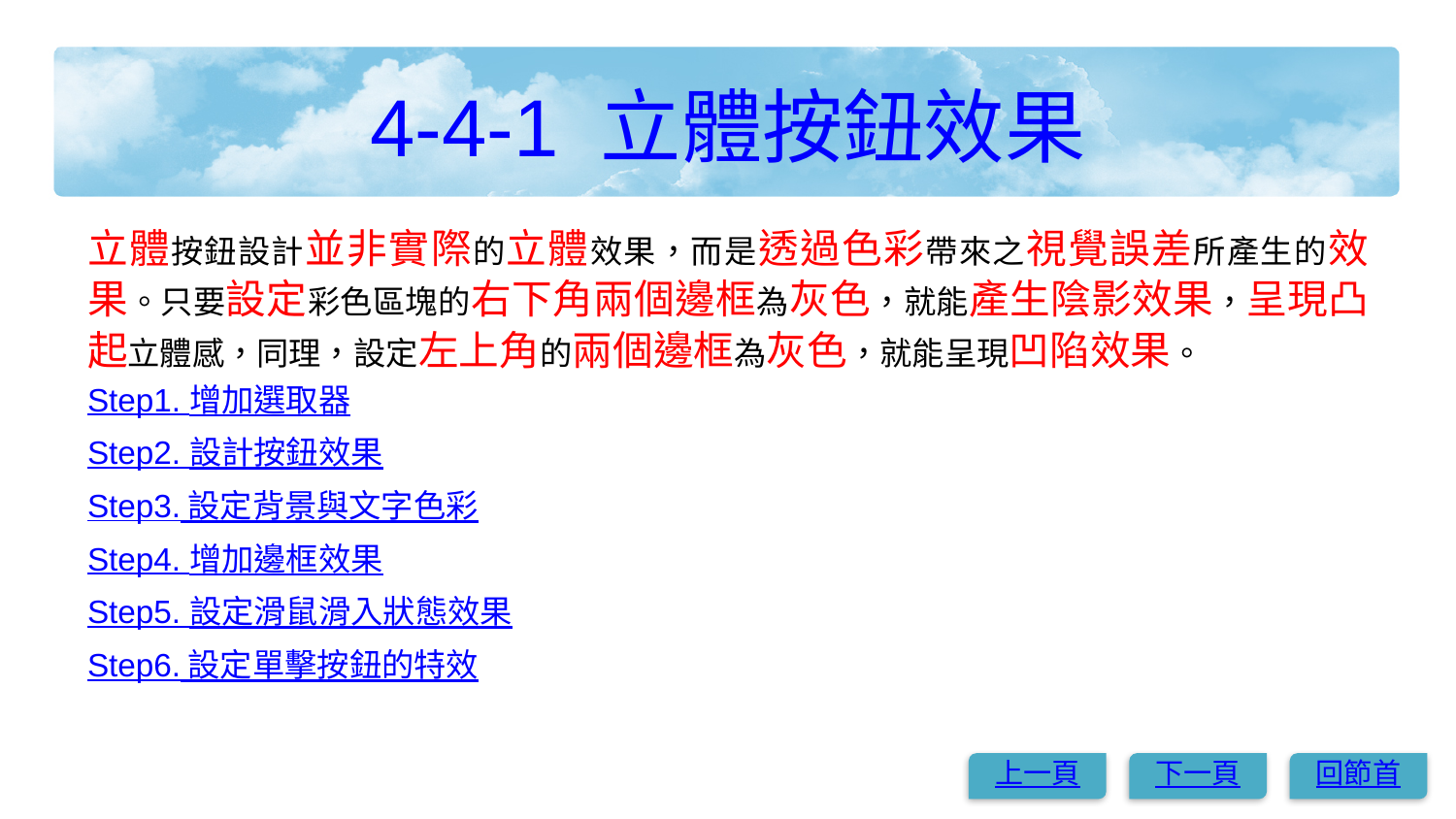

# 4-4-1 立體按鈕效果
立體按鈕設計並非實際的立體效果，而是透過色彩帶來之視覺誤差所產生的效果。只要設定彩色區塊的右下角兩個邊框為灰色，就能產生陰影效果，呈現凸起立體感，同理，設定左上角的兩個邊框為灰色，就能呈現凹陷效果。
Step1. 增加選取器
Step2. 設計按鈕效果
Step3. 設定背景與文字色彩
Step4. 增加邊框效果
Step5. 設定滑鼠滑入狀態效果
Step6. 設定單擊按鈕的特效
上一頁
下一頁
回節首